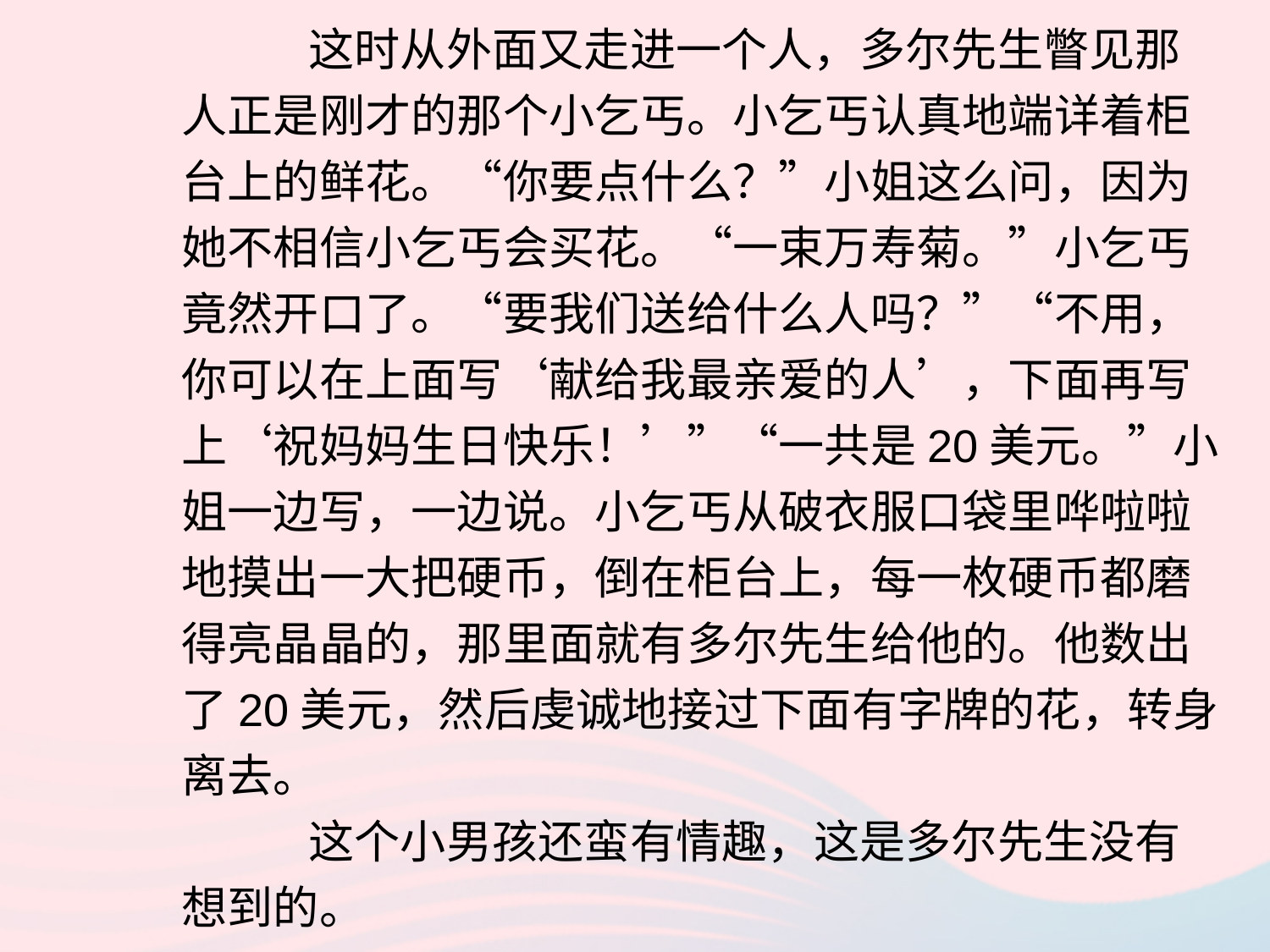

这时从外面又走进一个人，多尔先生瞥见那人正是刚才的那个小乞丐。小乞丐认真地端详着柜台上的鲜花。“你要点什么？”小姐这么问，因为她不相信小乞丐会买花。“一束万寿菊。”小乞丐竟然开口了。“要我们送给什么人吗？”“不用，你可以在上面写‘献给我最亲爱的人’，下面再写上‘祝妈妈生日快乐！’”“一共是20美元。”小姐一边写，一边说。小乞丐从破衣服口袋里哗啦啦地摸出一大把硬币，倒在柜台上，每一枚硬币都磨得亮晶晶的，那里面就有多尔先生给他的。他数出了20美元，然后虔诚地接过下面有字牌的花，转身离去。
	这个小男孩还蛮有情趣，这是多尔先生没有想到的。